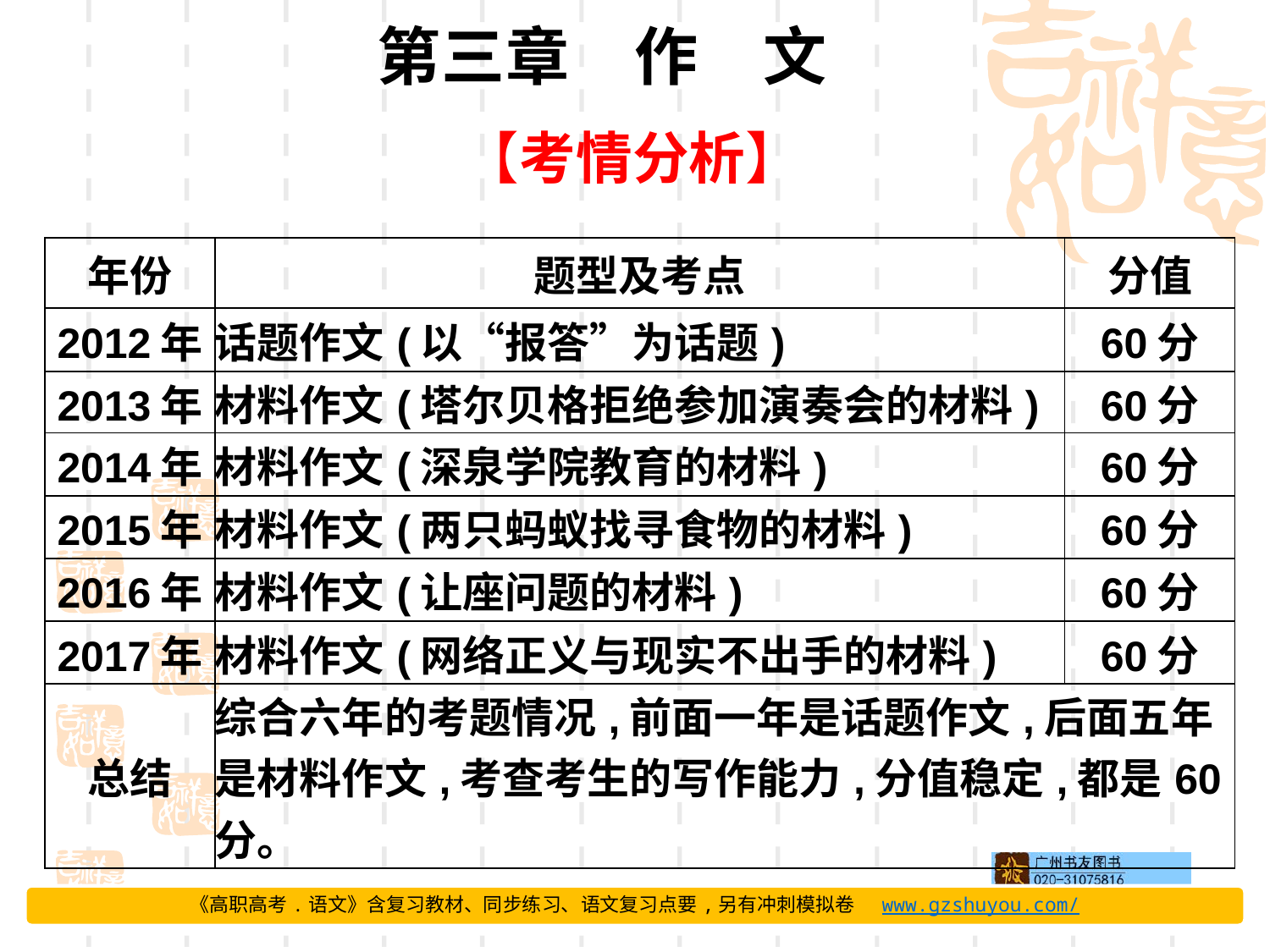

第三章　作　文
【考情分析】
| 年份 | 题型及考点 | 分值 |
| --- | --- | --- |
| 2012年 | 话题作文(以“报答”为话题) | 60分 |
| 2013年 | 材料作文(塔尔贝格拒绝参加演奏会的材料) | 60分 |
| 2014年 | 材料作文(深泉学院教育的材料) | 60分 |
| 2015年 | 材料作文(两只蚂蚁找寻食物的材料) | 60分 |
| 2016年 | 材料作文(让座问题的材料) | 60分 |
| 2017年 | 材料作文(网络正义与现实不出手的材料) | 60分 |
| 总结 | 综合六年的考题情况,前面一年是话题作文,后面五年是材料作文,考查考生的写作能力,分值稳定,都是60分。 |  |